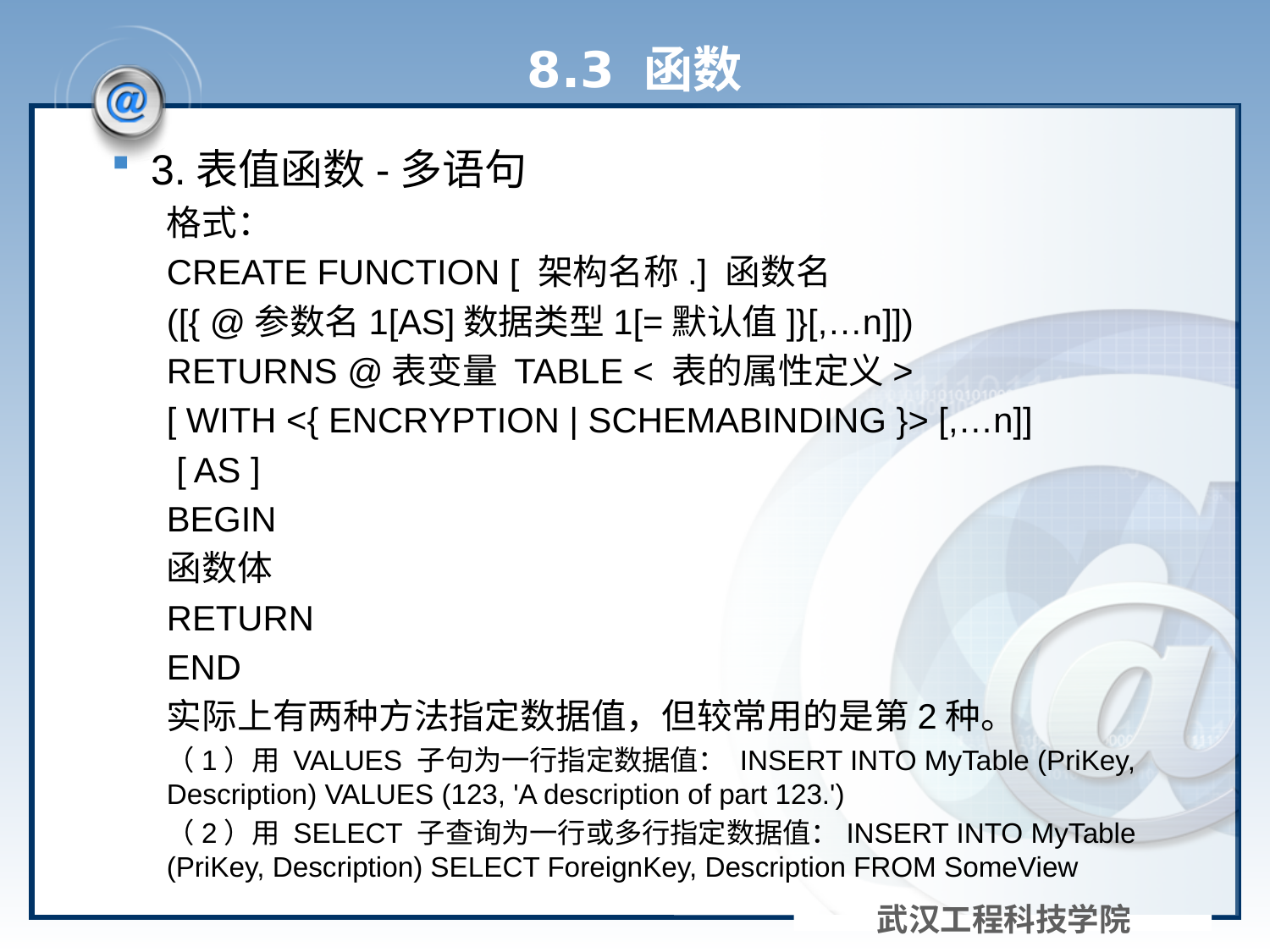

# 8.3 函数
3.表值函数-多语句
格式：
CREATE FUNCTION [ 架构名称.] 函数名
([{ @参数名1[AS]数据类型1[=默认值]}[,…n]])
RETURNS @表变量 TABLE < 表的属性定义>
[ WITH <{ ENCRYPTION | SCHEMABINDING }> [,…n]]
 [ AS ]
BEGIN
函数体
RETURN
END
实际上有两种方法指定数据值，但较常用的是第2种。
（1）用 VALUES 子句为一行指定数据值： INSERT INTO MyTable (PriKey, Description) VALUES (123, 'A description of part 123.')
（2）用 SELECT 子查询为一行或多行指定数据值：INSERT INTO MyTable (PriKey, Description) SELECT ForeignKey, Description FROM SomeView

武汉工程科技学院